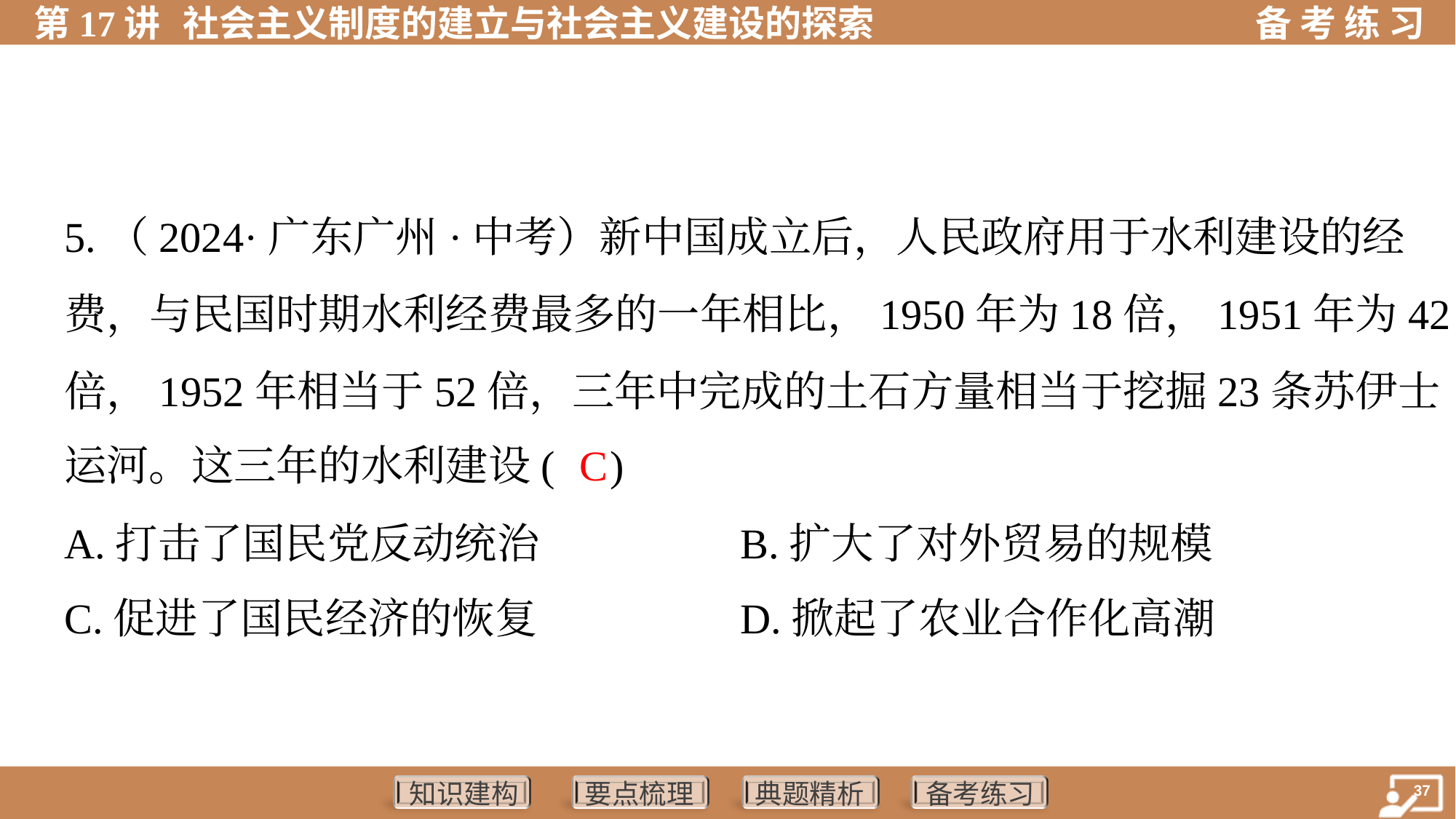

5.（2024·广东广州·中考）新中国成立后，人民政府用于水利建设的经
费，与民国时期水利经费最多的一年相比，1950年为18倍，1951年为42
倍，1952年相当于52倍，三年中完成的土石方量相当于挖掘23条苏伊士
运河。这三年的水利建设(     )
C
A.打击了国民党反动统治	B.扩大了对外贸易的规模
C.促进了国民经济的恢复	D.掀起了农业合作化高潮